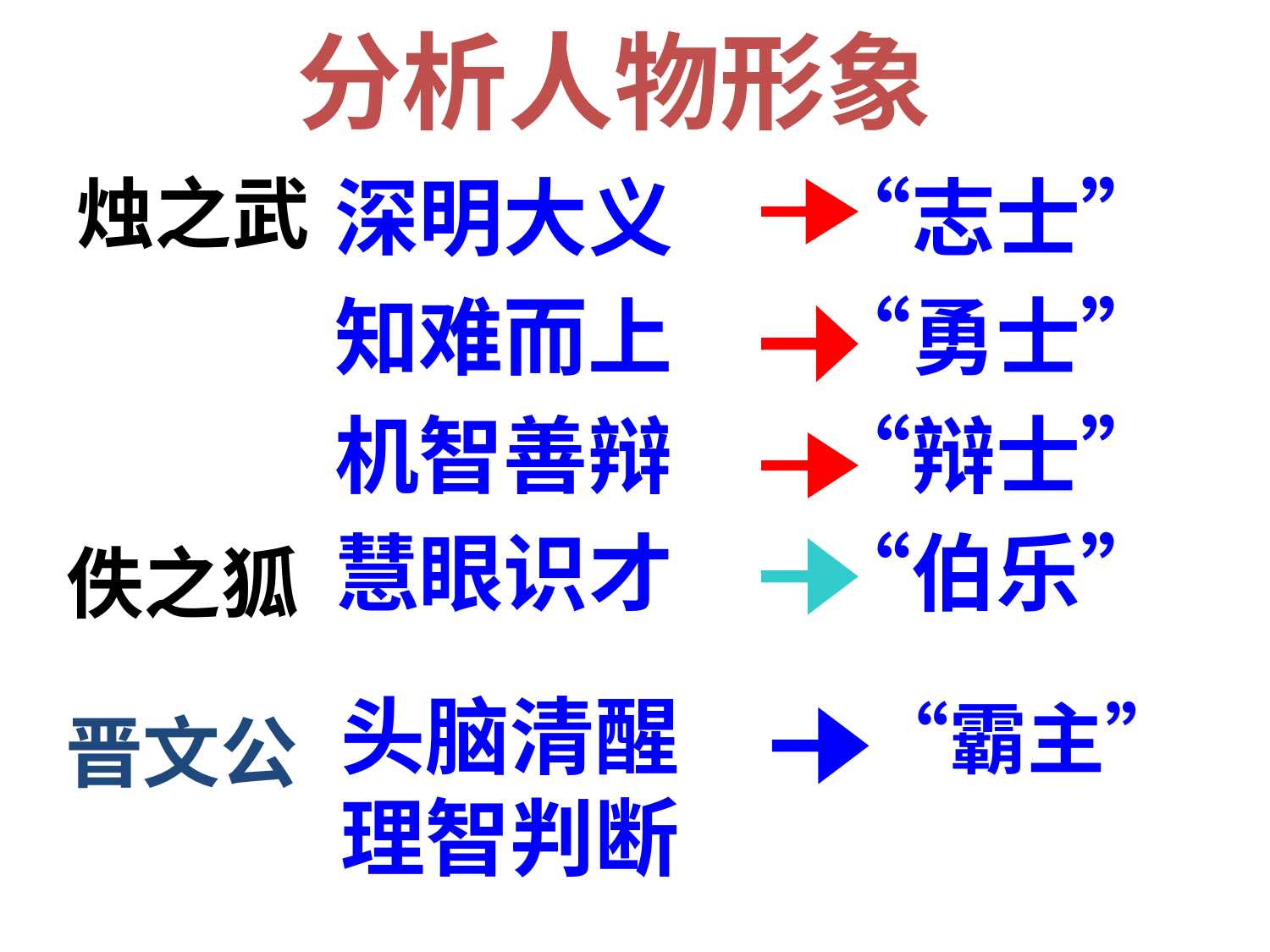

# 分析人物形象
              深明大义        “志士”
              知难而上        “勇士”
              机智善辩        “辩士”
              慧眼识才        “伯乐”

烛之武

佚之狐

头脑清醒          “霸主”
理智判断
晋文公